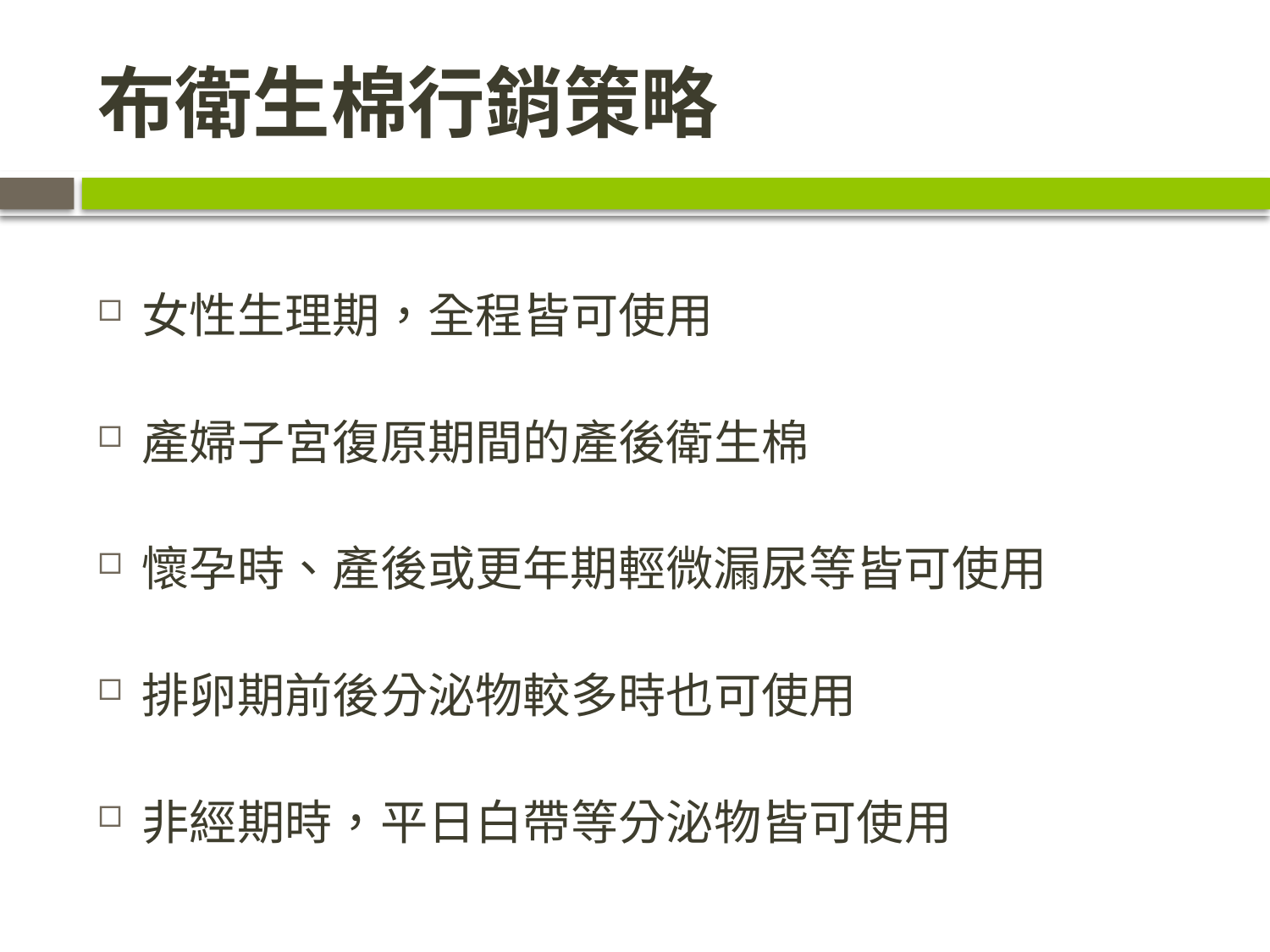

# 布衛生棉行銷策略
女性生理期，全程皆可使用
產婦子宮復原期間的產後衛生棉
懷孕時、產後或更年期輕微漏尿等皆可使用
排卵期前後分泌物較多時也可使用
非經期時，平日白帶等分泌物皆可使用